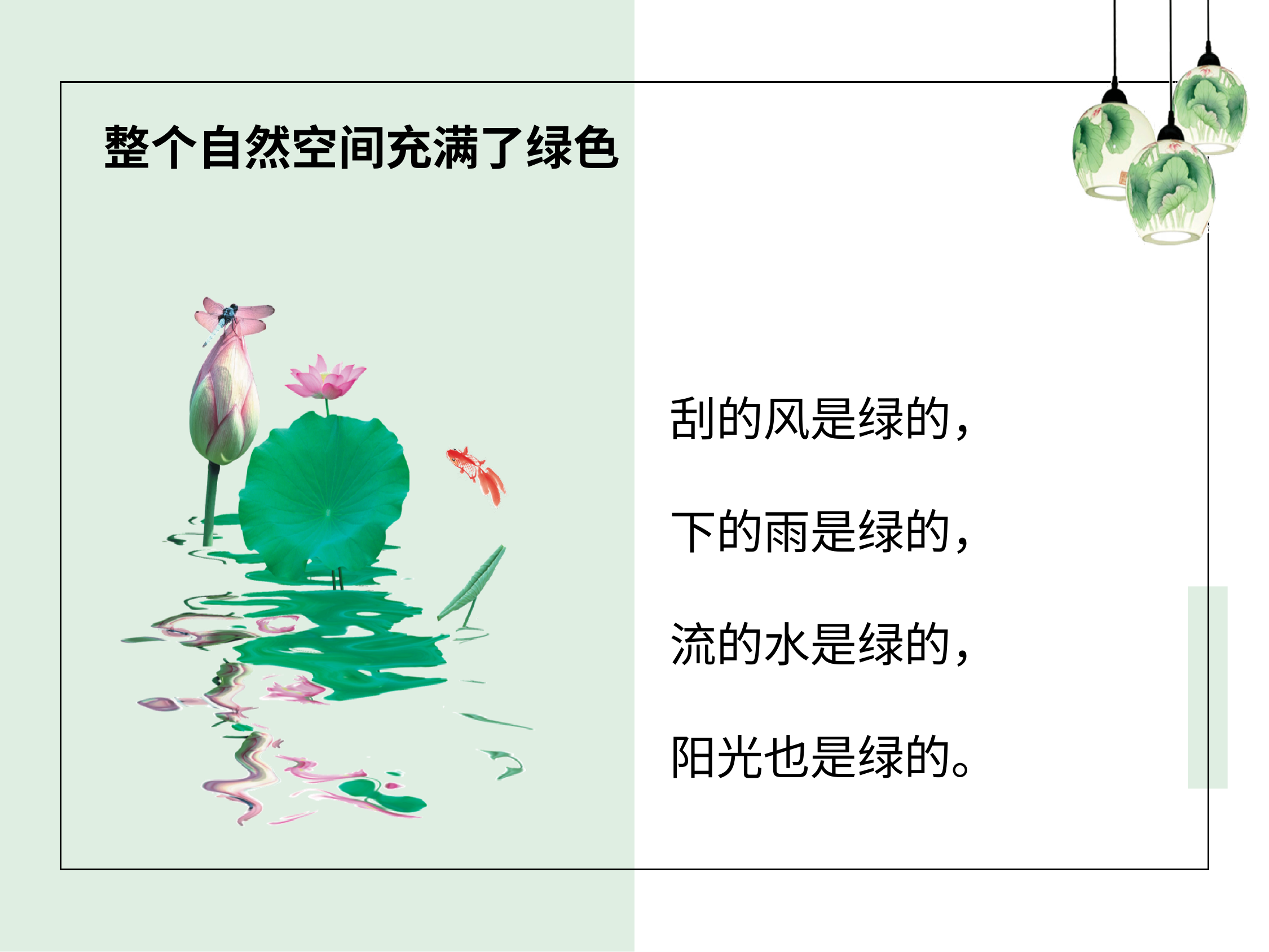

整个自然空间充满了绿色
刮的风是绿的，

下的雨是绿的，

流的水是绿的，

阳光也是绿的。